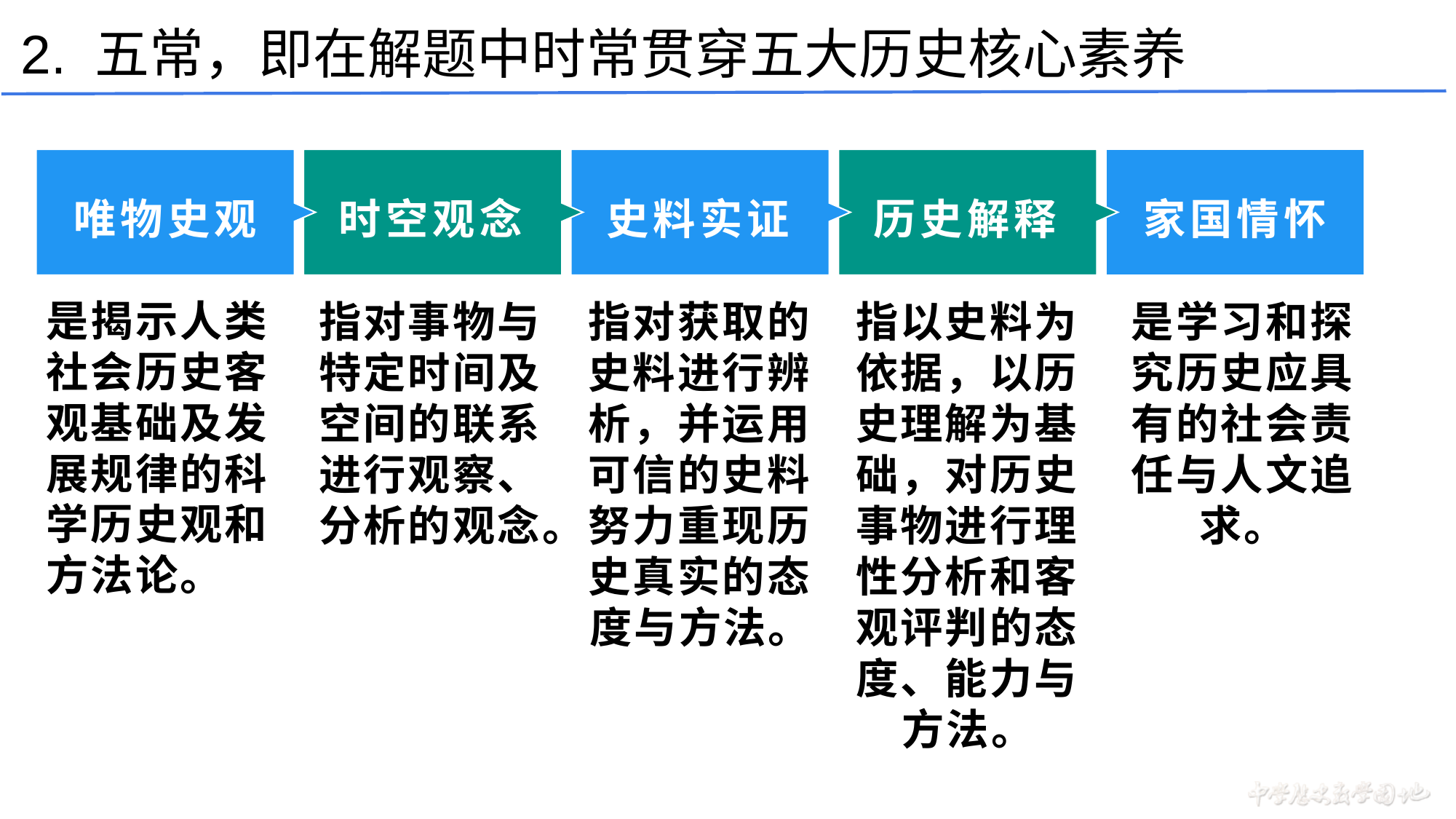

2. 五常，即在解题中时常贯穿五大历史核心素养

历史解释
唯物史观
时空观念
史料实证
家国情怀
是揭示人类社会历史客观基础及发展规律的科学历史观和方法论。
指对事物与特定时间及空间的联系进行观察、分析的观念。
指对获取的史料进行辨析，并运用可信的史料努力重现历史真实的态度与方法。
指以史料为依据，以历史理解为基础，对历史事物进行理性分析和客观评判的态度、能力与方法。
是学习和探究历史应具有的社会责任与人文追求。